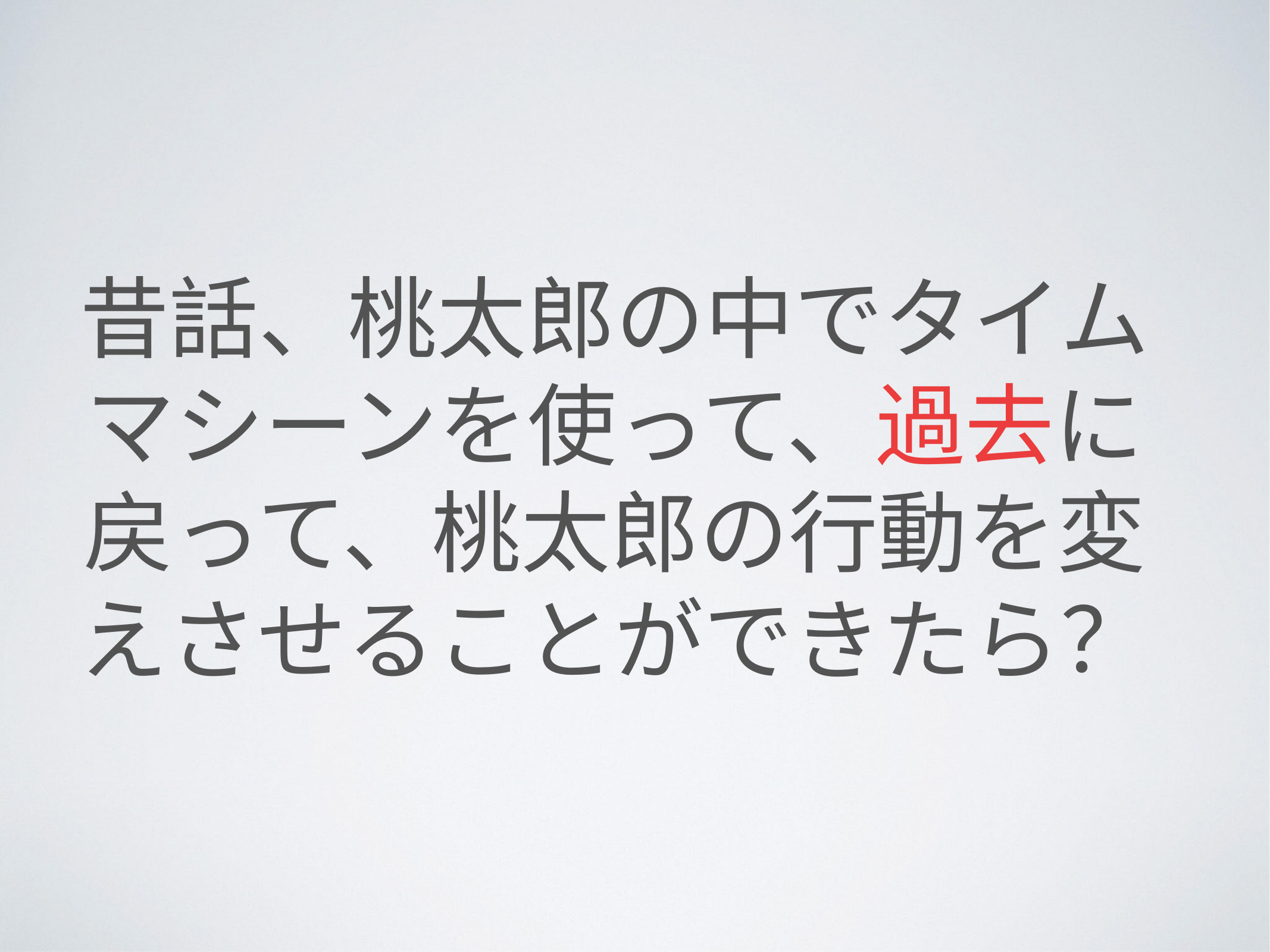

# 昔話、桃太郎の中でタイムマシーンを使って、過去に戻って、桃太郎の行動を変えさせることができたら？